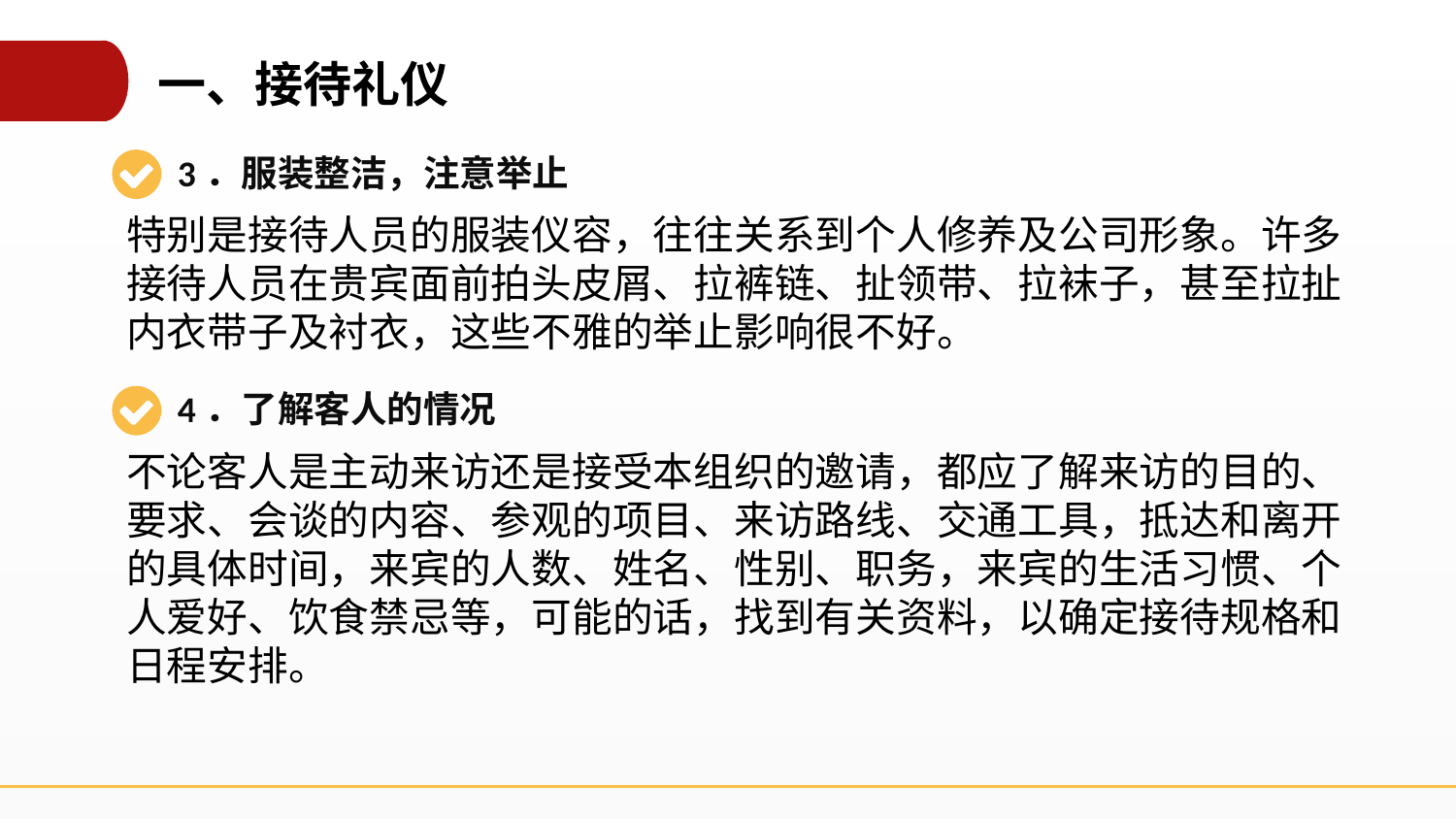

一、接待礼仪

3．服装整洁，注意举止
特别是接待人员的服装仪容，往往关系到个人修养及公司形象。许多接待人员在贵宾面前拍头皮屑、拉裤链、扯领带、拉袜子，甚至拉扯内衣带子及衬衣，这些不雅的举止影响很不好。

4．了解客人的情况
不论客人是主动来访还是接受本组织的邀请，都应了解来访的目的、要求、会谈的内容、参观的项目、来访路线、交通工具，抵达和离开的具体时间，来宾的人数、姓名、性别、职务，来宾的生活习惯、个人爱好、饮食禁忌等，可能的话，找到有关资料，以确定接待规格和日程安排。